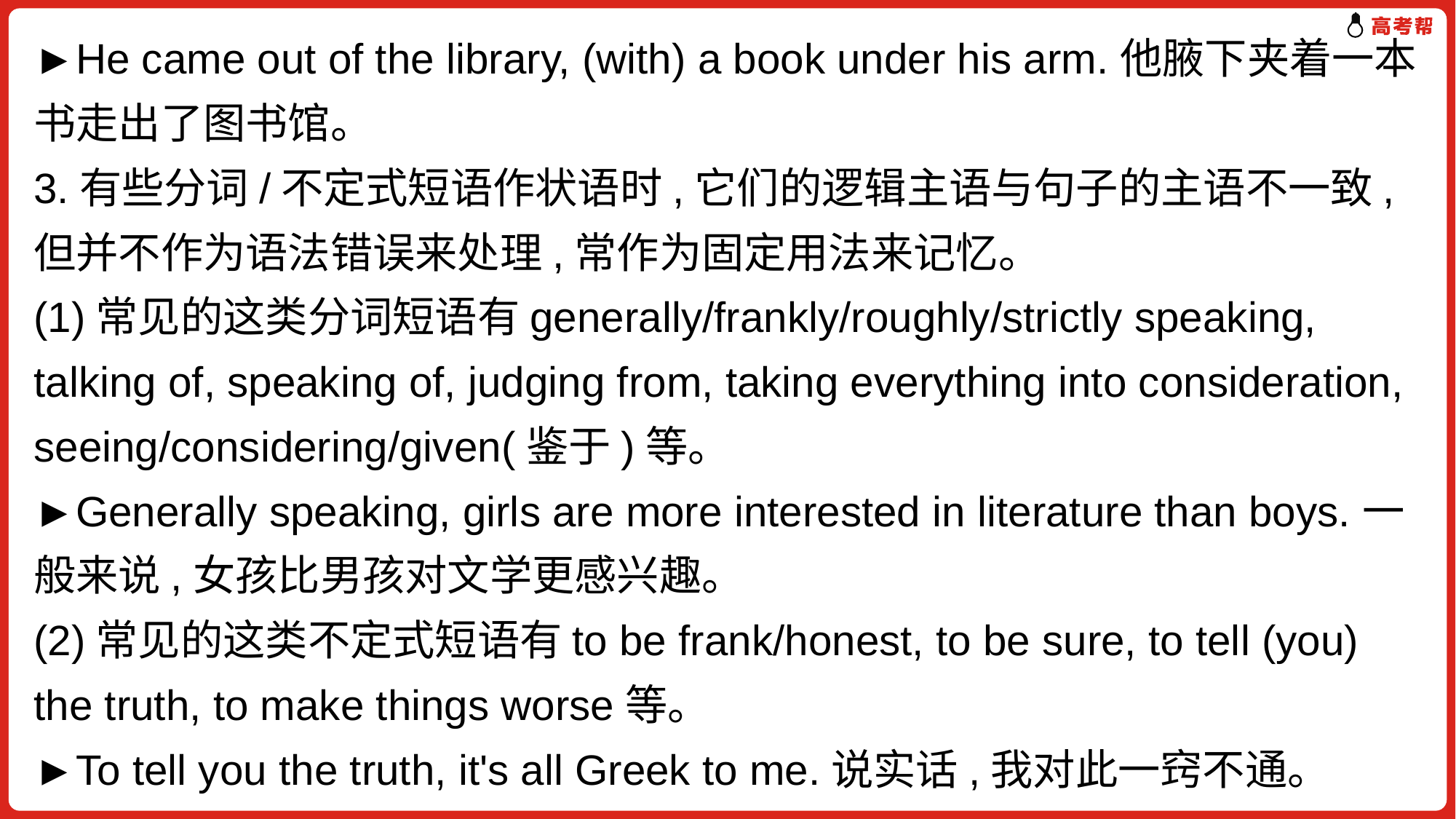

►He came out of the library, (with) a book under his arm.他腋下夹着一本书走出了图书馆。
3.有些分词/不定式短语作状语时,它们的逻辑主语与句子的主语不一致,但并不作为语法错误来处理,常作为固定用法来记忆。
(1)常见的这类分词短语有generally/frankly/roughly/strictly speaking, talking of, speaking of, judging from, taking everything into consideration, seeing/considering/given(鉴于)等。
►Generally speaking, girls are more interested in literature than boys.一般来说,女孩比男孩对文学更感兴趣。
(2)常见的这类不定式短语有to be frank/honest, to be sure, to tell (you) the truth, to make things worse等。
►To tell you the truth, it's all Greek to me.说实话,我对此一窍不通。